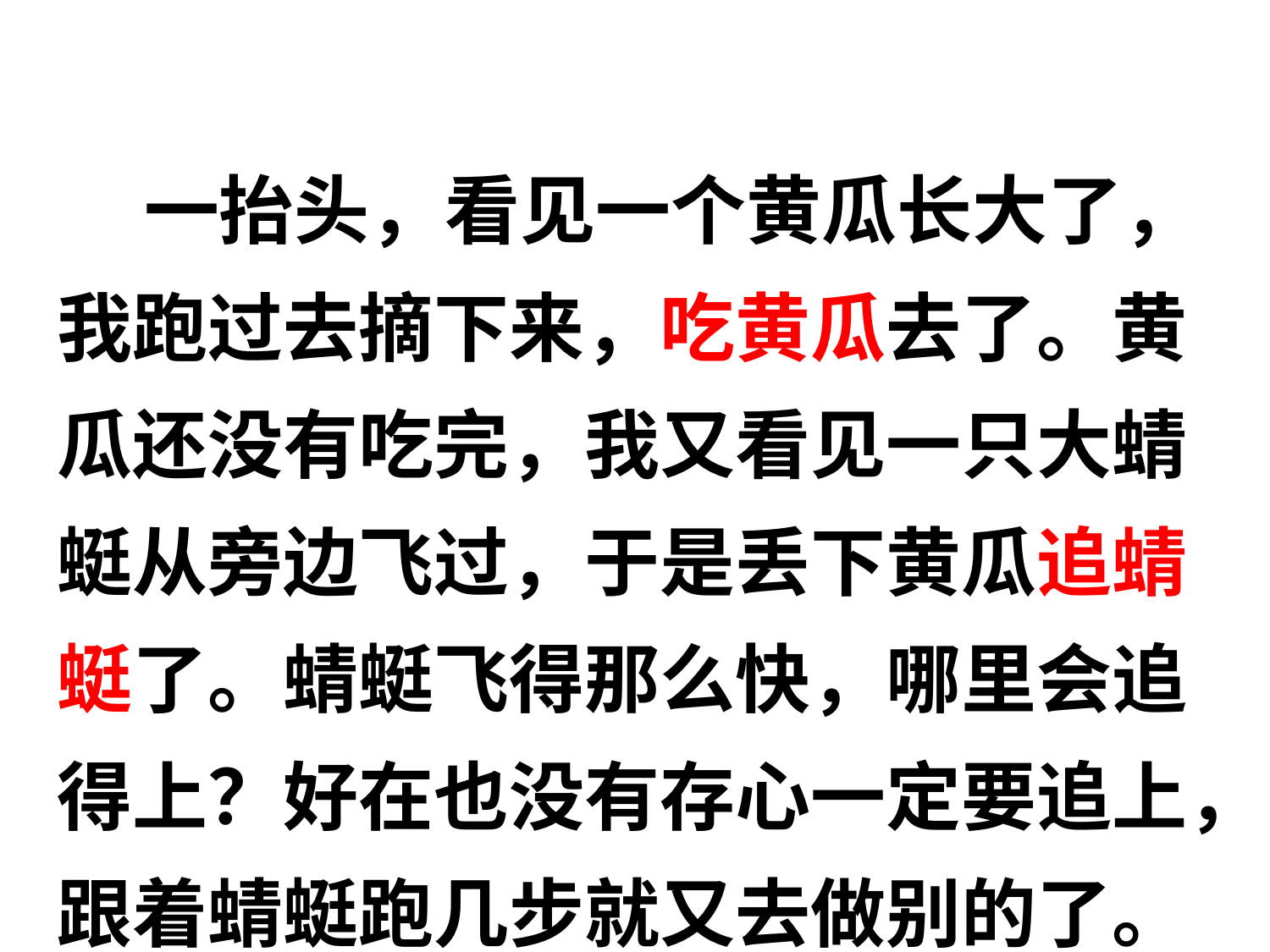

一抬头，看见一个黄瓜长大了，我跑过去摘下来，吃黄瓜去了。黄瓜还没有吃完，我又看见一只大蜻蜓从旁边飞过，于是丢下黄瓜追蜻蜓了。蜻蜓飞得那么快，哪里会追得上？好在也没有存心一定要追上，跟着蜻蜓跑几步就又去做别的了。